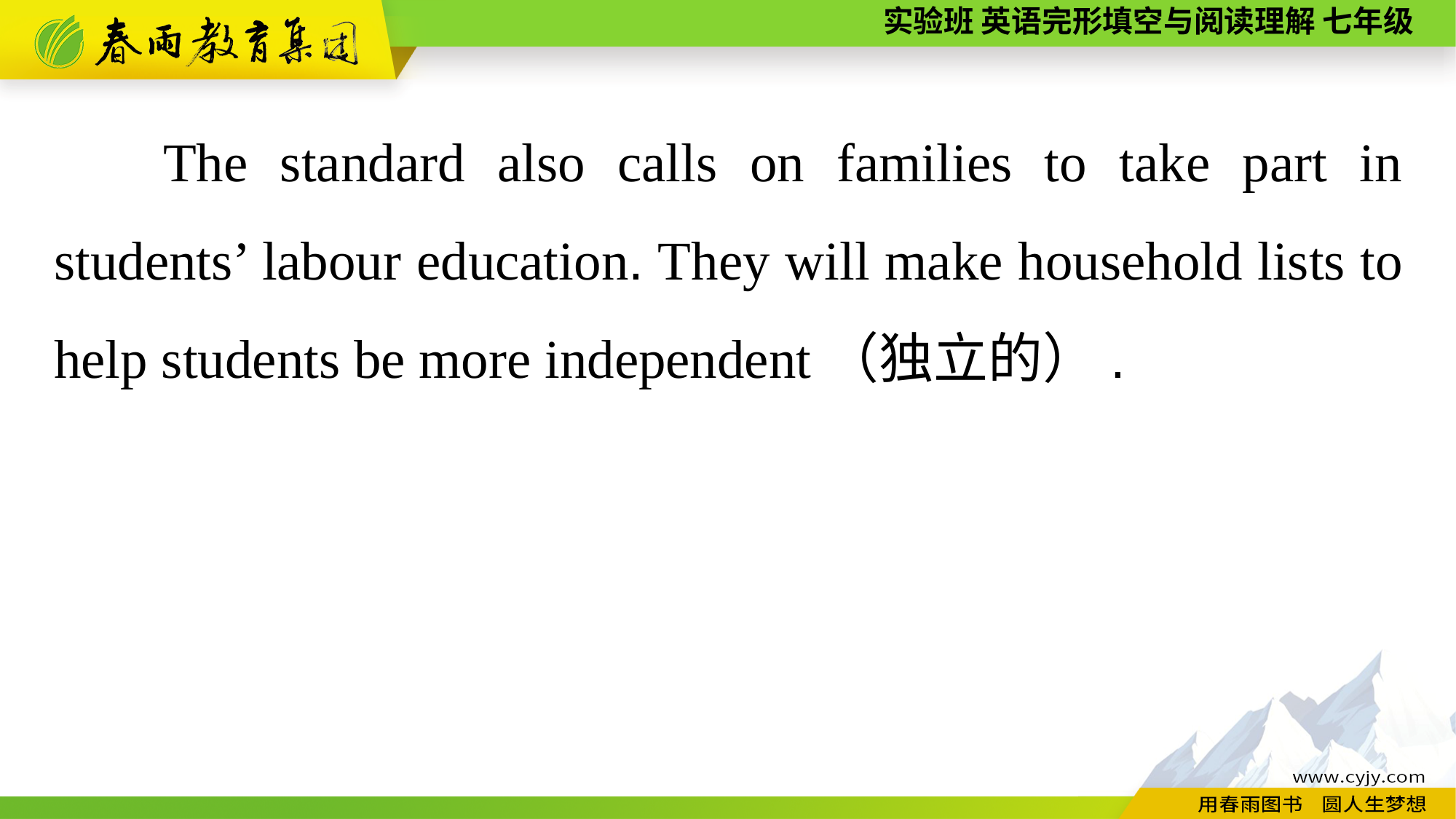

The standard also calls on families to take part in students’ labour education. They will make household lists to help students be more independent（独立的）.